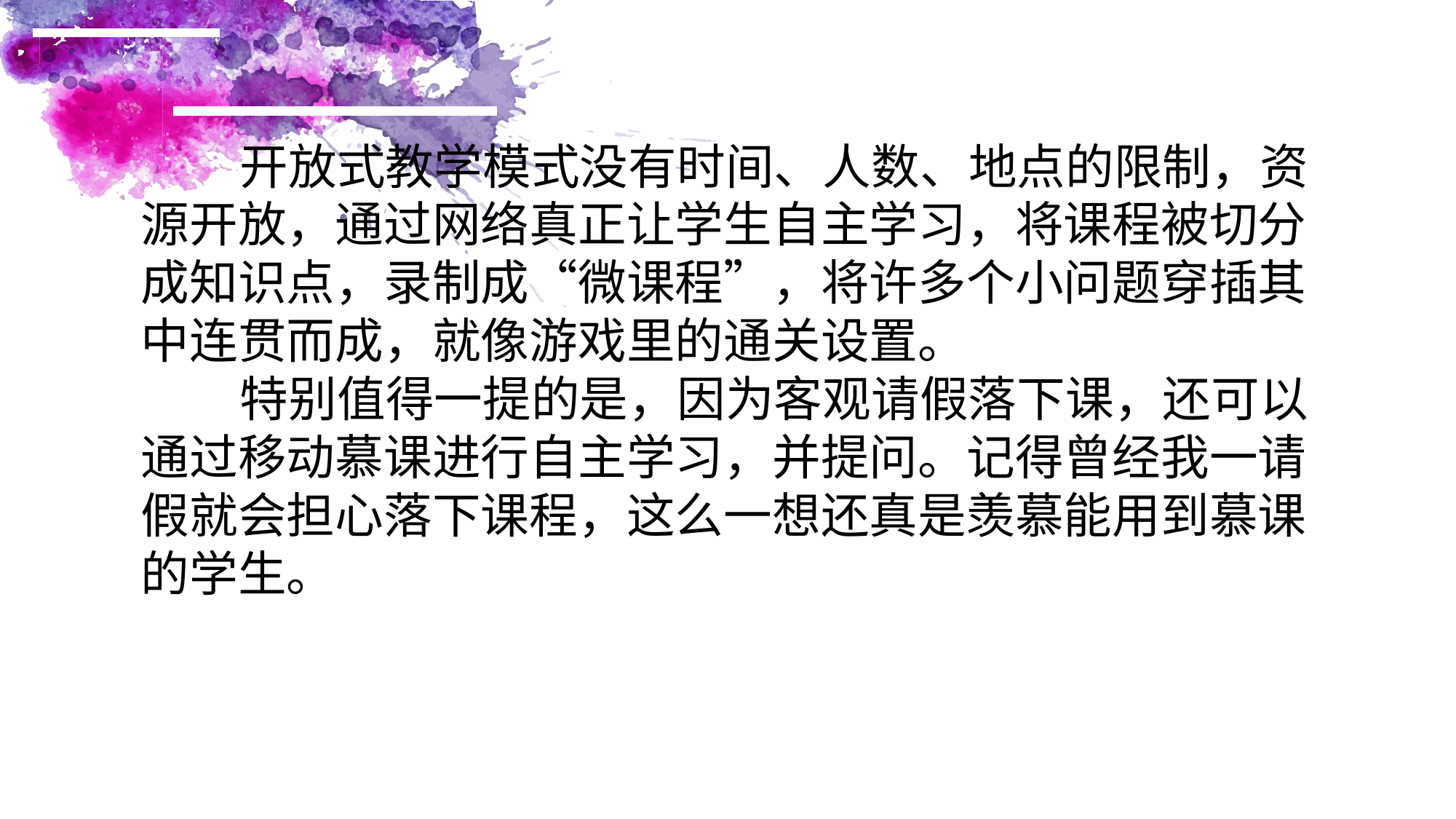

开放式教学模式没有时间、人数、地点的限制，资源开放，通过网络真正让学生自主学习，将课程被切分成知识点，录制成“微课程”，将许多个小问题穿插其中连贯而成，就像游戏里的通关设置。
        特别值得一提的是，因为客观请假落下课，还可以通过移动慕课进行自主学习，并提问。记得曾经我一请假就会担心落下课程，这么一想还真是羡慕能用到慕课的学生。